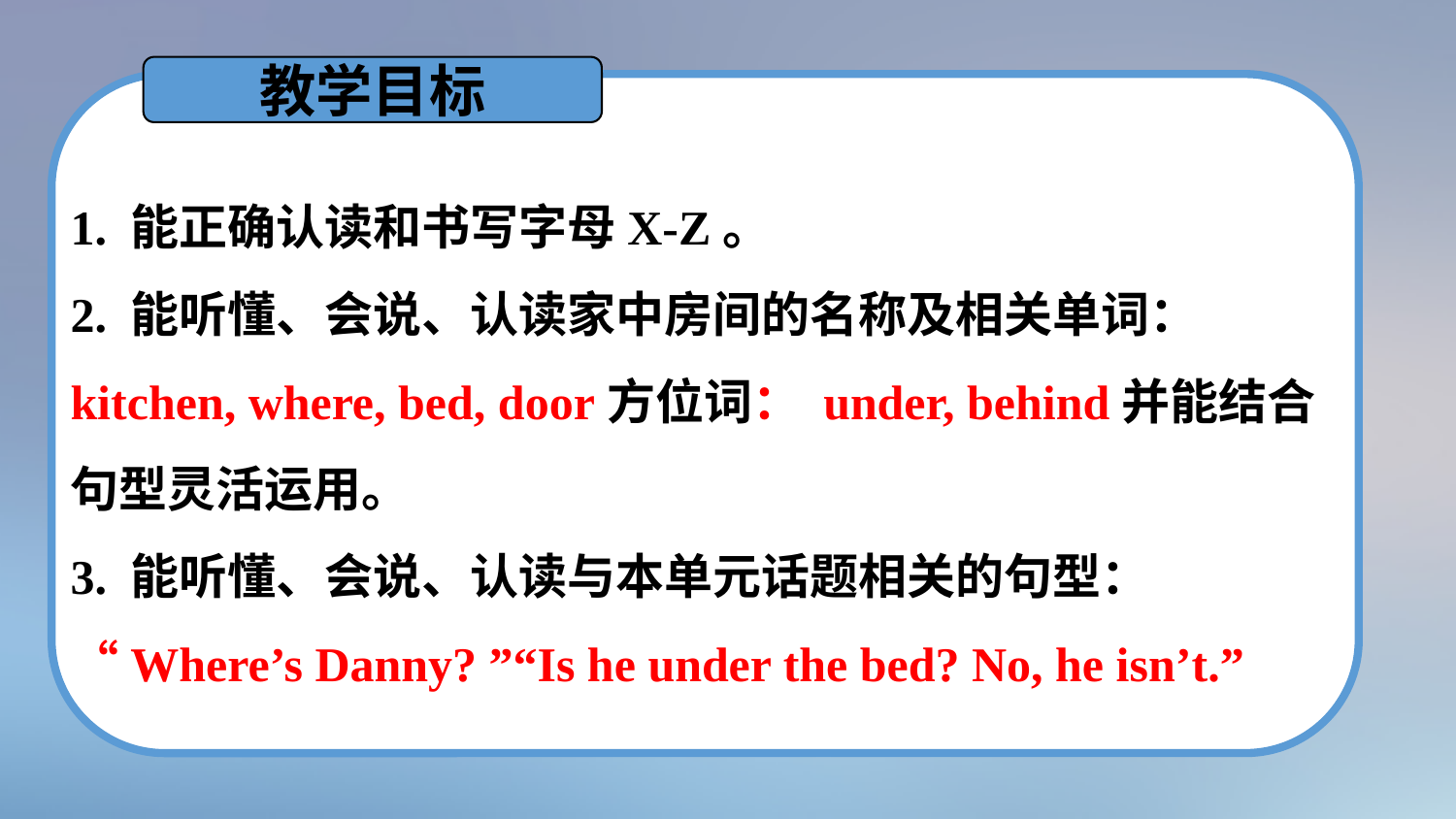

教学目标

1. 能正确认读和书写字母X-Z。
2. 能听懂、会说、认读家中房间的名称及相关单词： kitchen, where, bed, door方位词： under, behind并能结合句型灵活运用。
3. 能听懂、会说、认读与本单元话题相关的句型： “Where’s Danny? ”“Is he under the bed? No, he isn’t.”